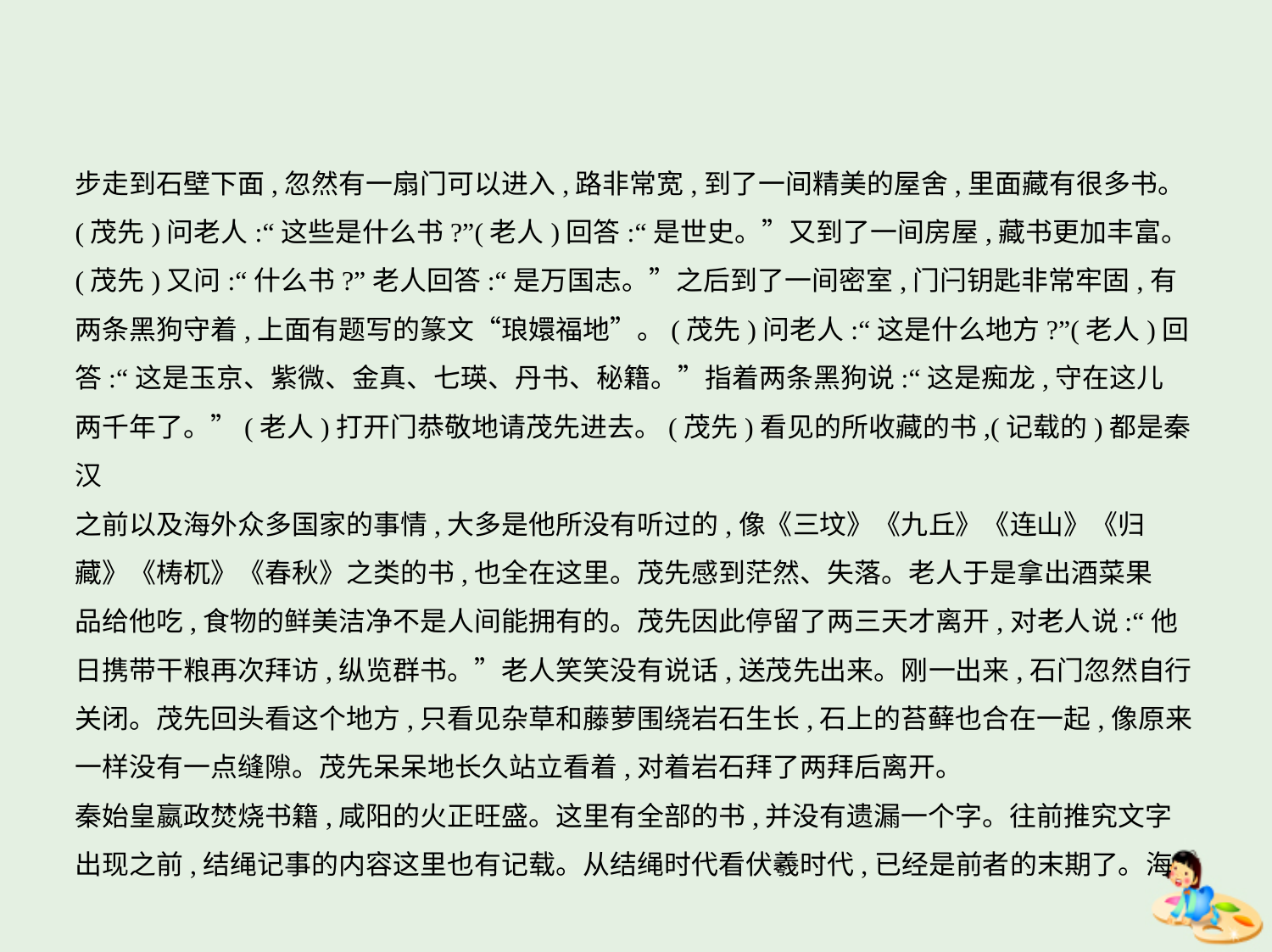

步走到石壁下面,忽然有一扇门可以进入,路非常宽,到了一间精美的屋舍,里面藏有很多书。
(茂先)问老人:“这些是什么书?”(老人)回答:“是世史。”又到了一间房屋,藏书更加丰富。
(茂先)又问:“什么书?”老人回答:“是万国志。”之后到了一间密室,门闩钥匙非常牢固,有
两条黑狗守着,上面有题写的篆文“琅嬛福地”。(茂先)问老人:“这是什么地方?”(老人)回
答:“这是玉京、紫微、金真、七瑛、丹书、秘籍。”指着两条黑狗说:“这是痴龙,守在这儿
两千年了。”(老人)打开门恭敬地请茂先进去。(茂先)看见的所收藏的书,(记载的)都是秦汉
之前以及海外众多国家的事情,大多是他所没有听过的,像《三坟》《九丘》《连山》《归
藏》《梼杌》《春秋》之类的书,也全在这里。茂先感到茫然、失落。老人于是拿出酒菜果
品给他吃,食物的鲜美洁净不是人间能拥有的。茂先因此停留了两三天才离开,对老人说:“他
日携带干粮再次拜访,纵览群书。”老人笑笑没有说话,送茂先出来。刚一出来,石门忽然自行
关闭。茂先回头看这个地方,只看见杂草和藤萝围绕岩石生长,石上的苔藓也合在一起,像原来
一样没有一点缝隙。茂先呆呆地长久站立看着,对着岩石拜了两拜后离开。
秦始皇嬴政焚烧书籍,咸阳的火正旺盛。这里有全部的书,并没有遗漏一个字。往前推究文字
出现之前,结绳记事的内容这里也有记载。从结绳时代看伏羲时代,已经是前者的末期了。海